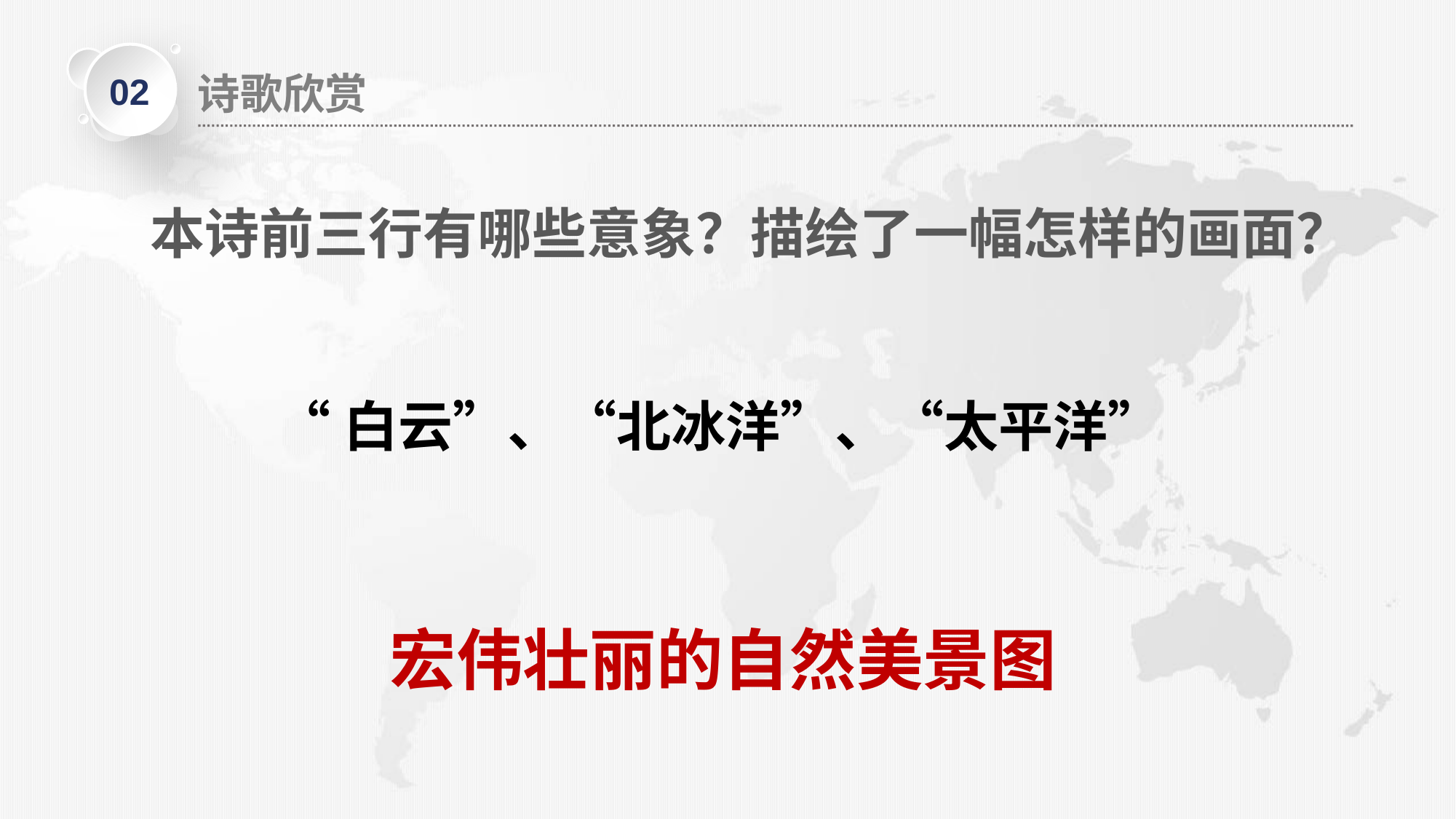

02

诗歌欣赏
本诗前三行有哪些意象？描绘了一幅怎样的画面？
“白云”、“北冰洋”、“太平洋”
      宏伟壮丽的自然美景图